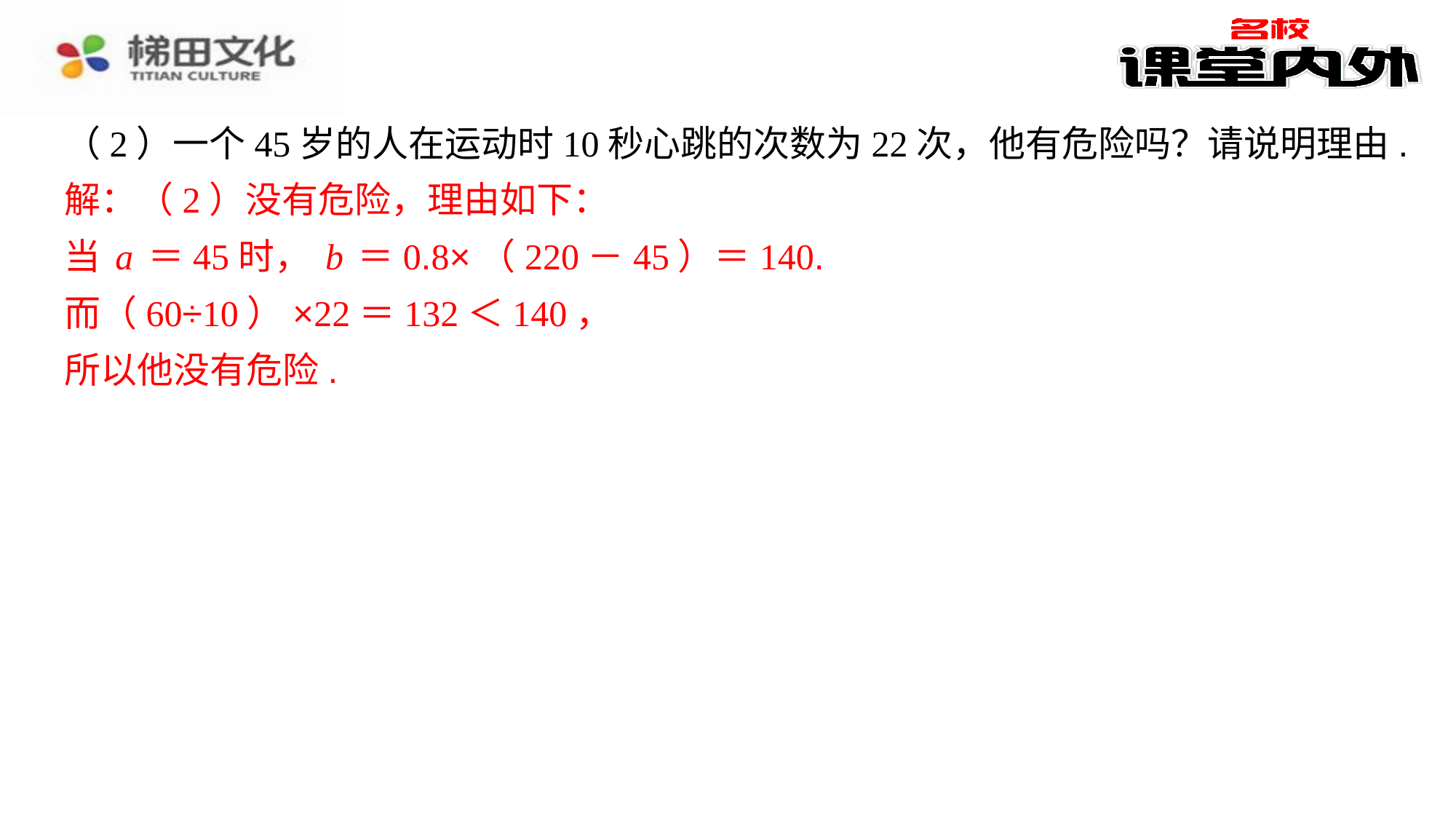

（2）一个45岁的人在运动时10秒心跳的次数为22次，他有危险吗？请说明理由.
解：（2）没有危险，理由如下：
当a＝45时，b＝0.8×（220－45）＝140.
而（60÷10）×22＝132＜140，
所以他没有危险.
解：（2）没有危险，理由如下：
当a＝45时，b＝0.8×（220－45）＝140.
而（60÷10）×22＝132＜140，
所以他没有危险.